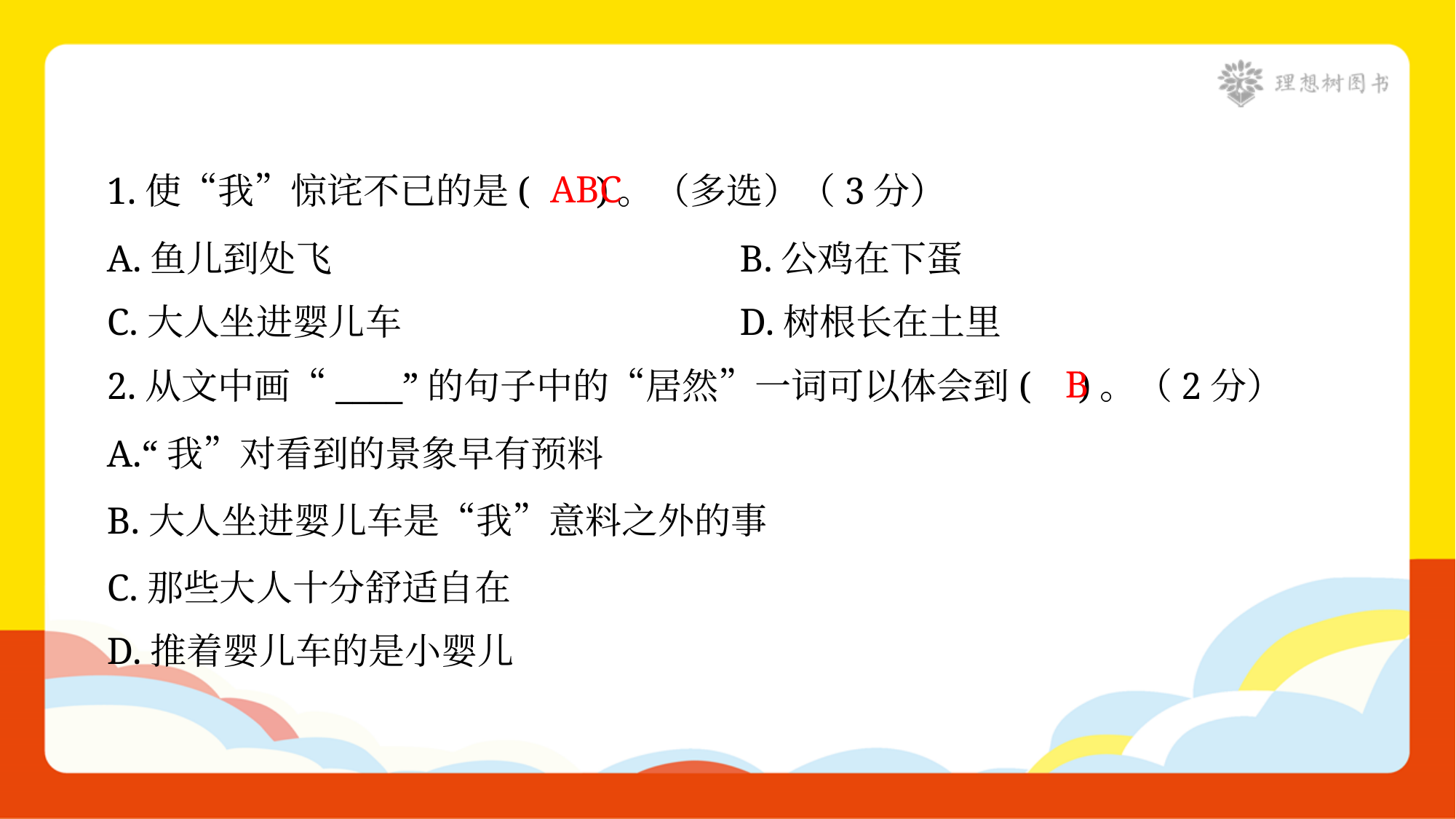

ABC
1.使“我”惊诧不已的是(       )。（多选）（3分）
A.鱼儿到处飞	B.公鸡在下蛋
C.大人坐进婴儿车	D.树根长在土里
B
2.从文中画“____”的句子中的“居然”一词可以体会到(     )。（2分）
A.“我”对看到的景象早有预料
B.大人坐进婴儿车是“我”意料之外的事
C.那些大人十分舒适自在
D.推着婴儿车的是小婴儿